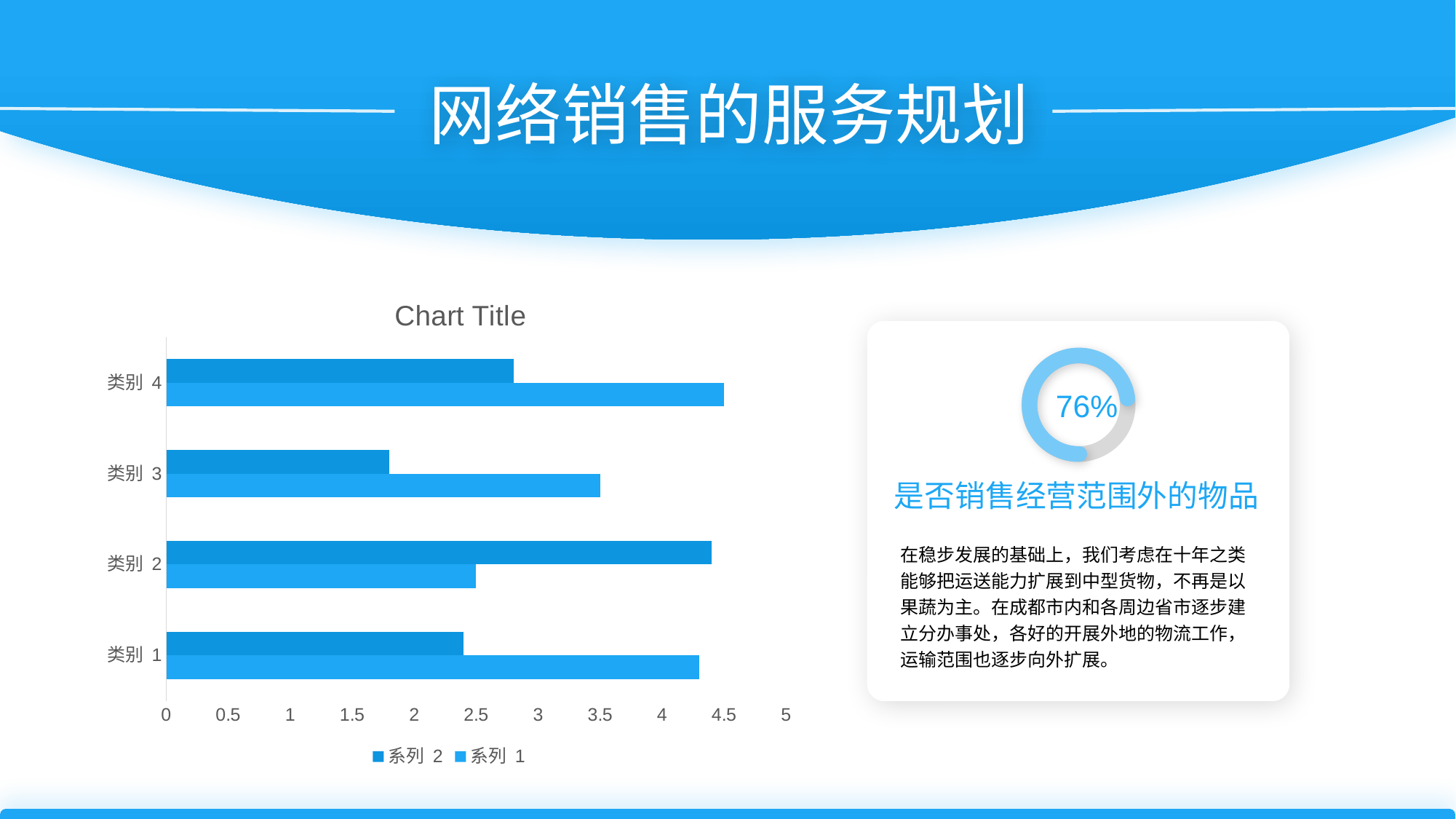

网络销售的服务规划

### Chart:

| Category | 系列 1 | 系列 2 |
|---|---|---|
| 类别 1 | 4.3 | 2.4 |
| 类别 2 | 2.5 | 4.4 |
| 类别 3 | 3.5 | 1.8 |
| 类别 4 | 4.5 | 2.8 |

76%
是否销售经营范围外的物品
在稳步发展的基础上，我们考虑在十年之类能够把运送能力扩展到中型货物，不再是以果蔬为主。在成都市内和各周边省市逐步建立分办事处，各好的开展外地的物流工作，运输范围也逐步向外扩展。